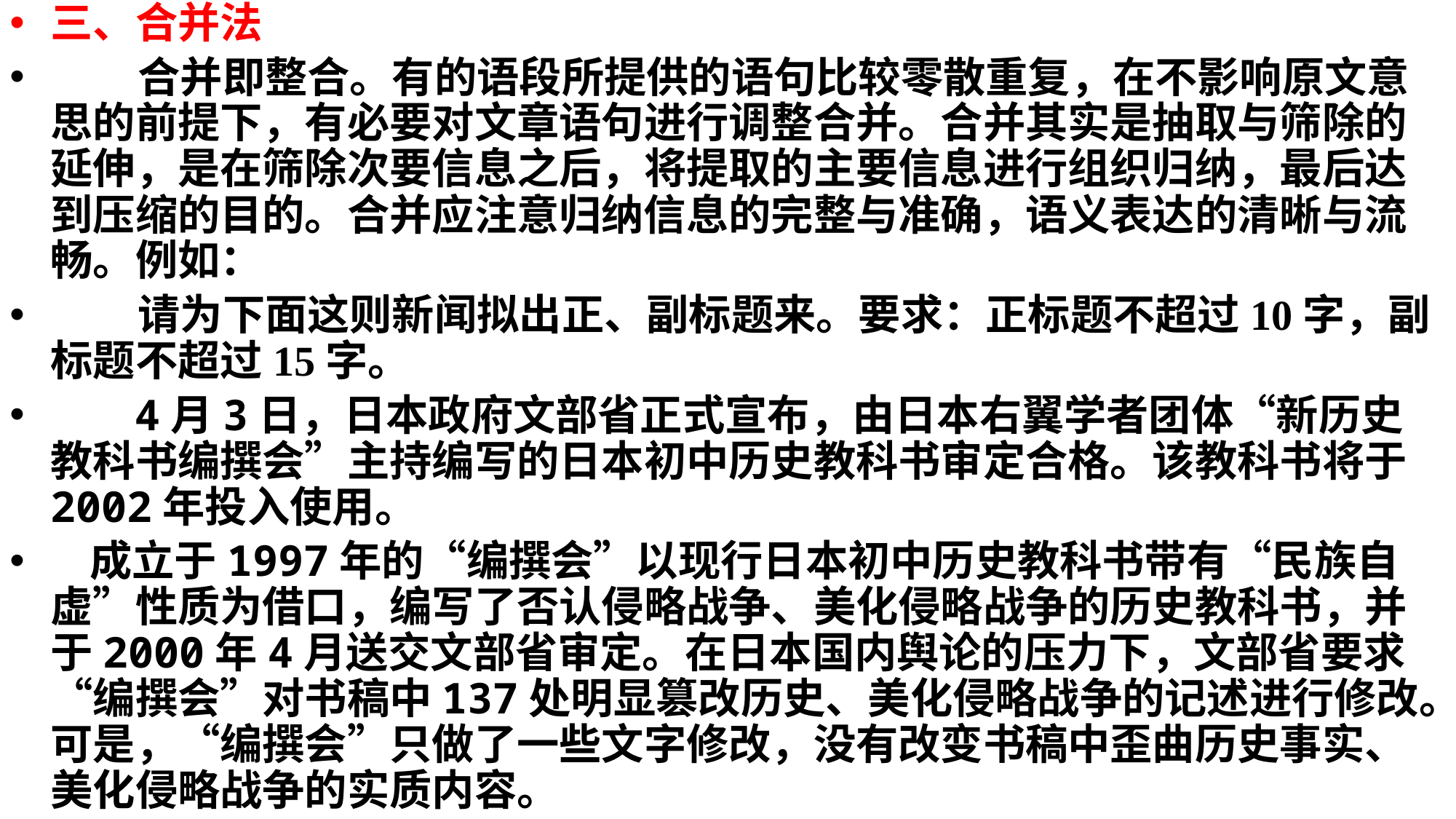

三、合并法
        合并即整合。有的语段所提供的语句比较零散重复，在不影响原文意思的前提下，有必要对文章语句进行调整合并。合并其实是抽取与筛除的延伸，是在筛除次要信息之后，将提取的主要信息进行组织归纳，最后达到压缩的目的。合并应注意归纳信息的完整与准确，语义表达的清晰与流畅。例如：
        请为下面这则新闻拟出正、副标题来。要求：正标题不超过10字，副标题不超过15字。
        4月3日，日本政府文部省正式宣布，由日本右翼学者团体“新历史教科书编撰会”主持编写的日本初中历史教科书审定合格。该教科书将于2002年投入使用。
   成立于1997年的“编撰会”以现行日本初中历史教科书带有“民族自虚”性质为借口，编写了否认侵略战争、美化侵略战争的历史教科书，并于2000年4月送交文部省审定。在日本国内舆论的压力下，文部省要求“编撰会”对书稿中137处明显篡改历史、美化侵略战争的记述进行修改。可是，“编撰会”只做了一些文字修改，没有改变书稿中歪曲历史事实、美化侵略战争的实质内容。